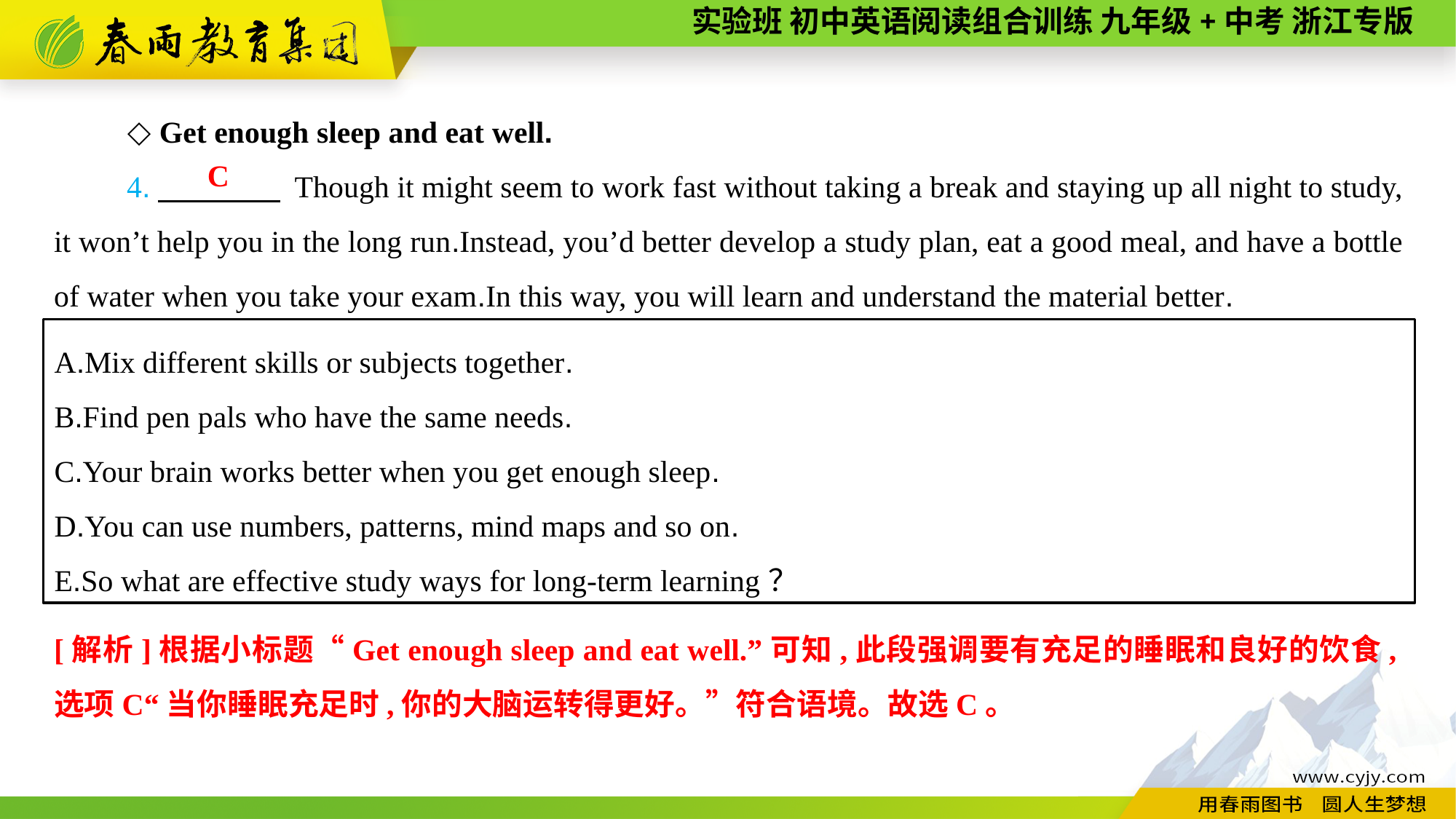

◇ Get enough sleep and eat well.
4.　　　　 Though it might seem to work fast without taking a break and staying up all night to study, it won’t help you in the long run.Instead, you’d better develop a study plan, eat a good meal, and have a bottle of water when you take your exam.In this way, you will learn and understand the material better.
C
A.Mix different skills or subjects together.
B.Find pen pals who have the same needs.
C.Your brain works better when you get enough sleep.
D.You can use numbers, patterns, mind maps and so on.
E.So what are effective study ways for long-term learning？
[解析]根据小标题“Get enough sleep and eat well.”可知,此段强调要有充足的睡眠和良好的饮食,选项C“当你睡眠充足时,你的大脑运转得更好。”符合语境。故选C。